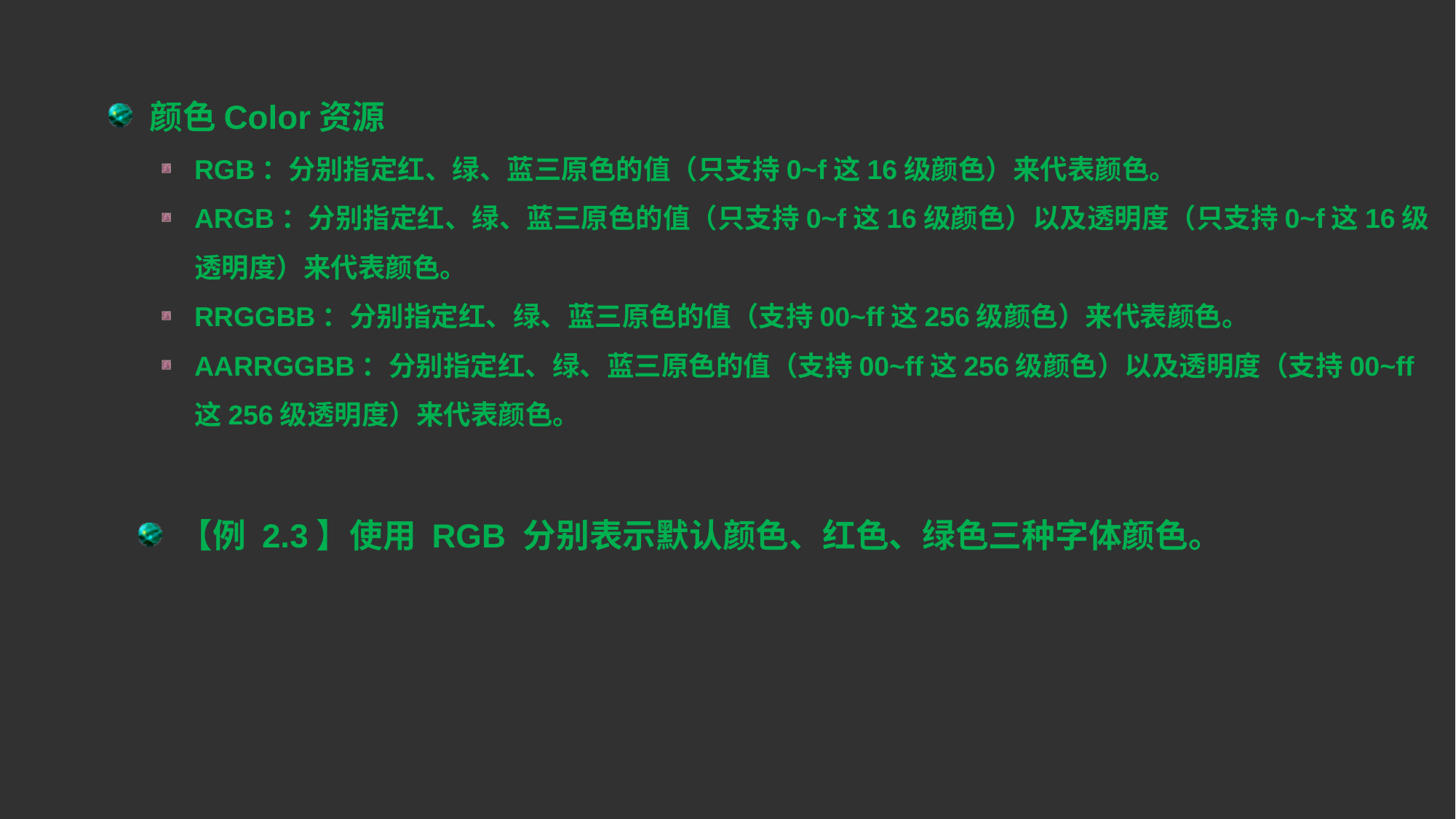

颜色Color资源
RGB：分别指定红、绿、蓝三原色的值（只支持0~f这16级颜色）来代表颜色。
ARGB：分别指定红、绿、蓝三原色的值（只支持0~f这16级颜色）以及透明度（只支持0~f这16级透明度）来代表颜色。
RRGGBB：分别指定红、绿、蓝三原色的值（支持00~ff这256级颜色）来代表颜色。
AARRGGBB：分别指定红、绿、蓝三原色的值（支持00~ff这256级颜色）以及透明度（支持00~ff这256级透明度）来代表颜色。
【例 2.3】使用 RGB 分别表示默认颜色、红色、绿色三种字体颜色。